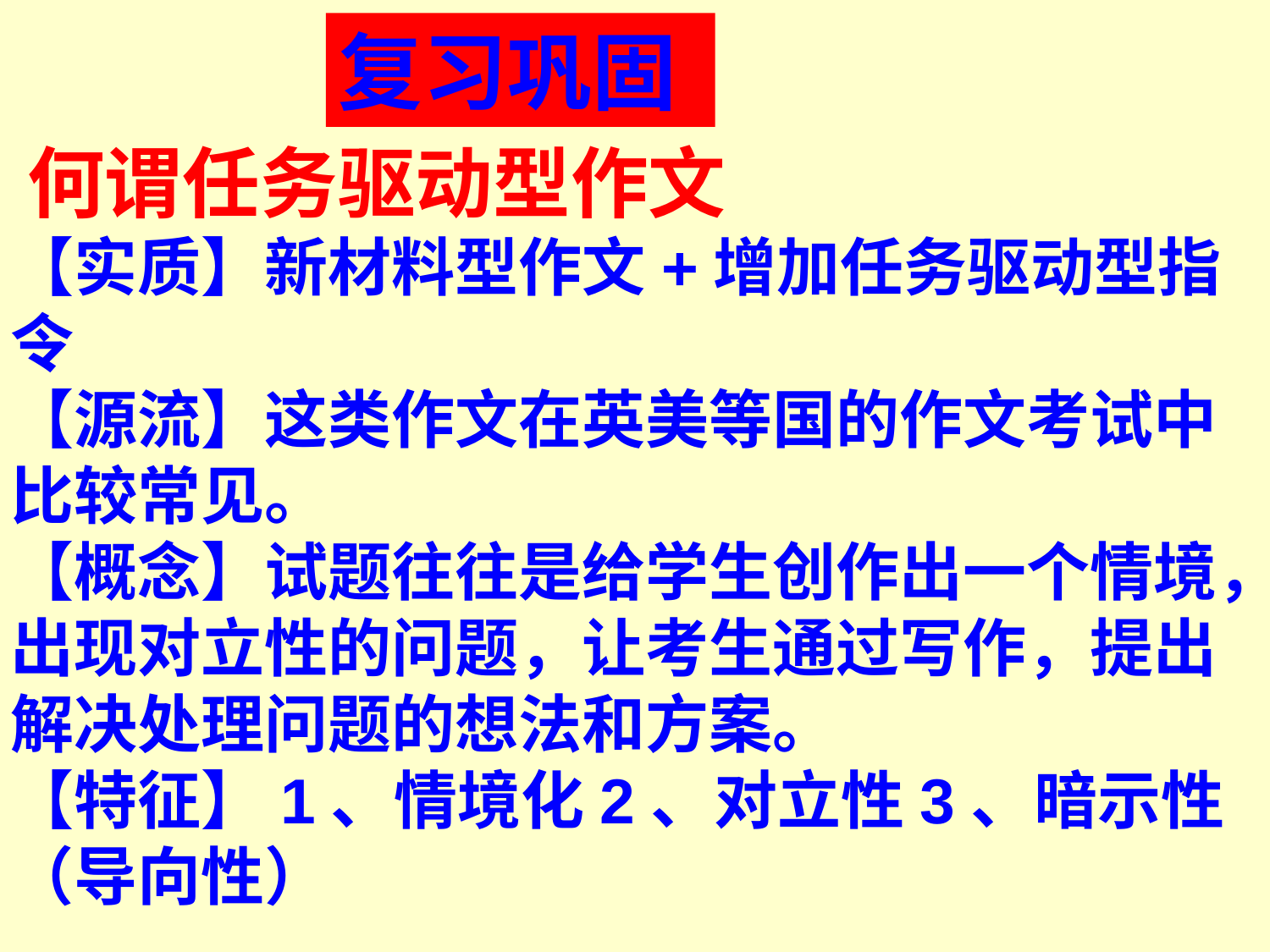

复习巩固
 何谓任务驱动型作文
【实质】新材料型作文+增加任务驱动型指令
【源流】这类作文在英美等国的作文考试中比较常见。
【概念】试题往往是给学生创作出一个情境，出现对立性的问题，让考生通过写作，提出解决处理问题的想法和方案。
【特征】1、情境化2、对立性3、暗示性（导向性）